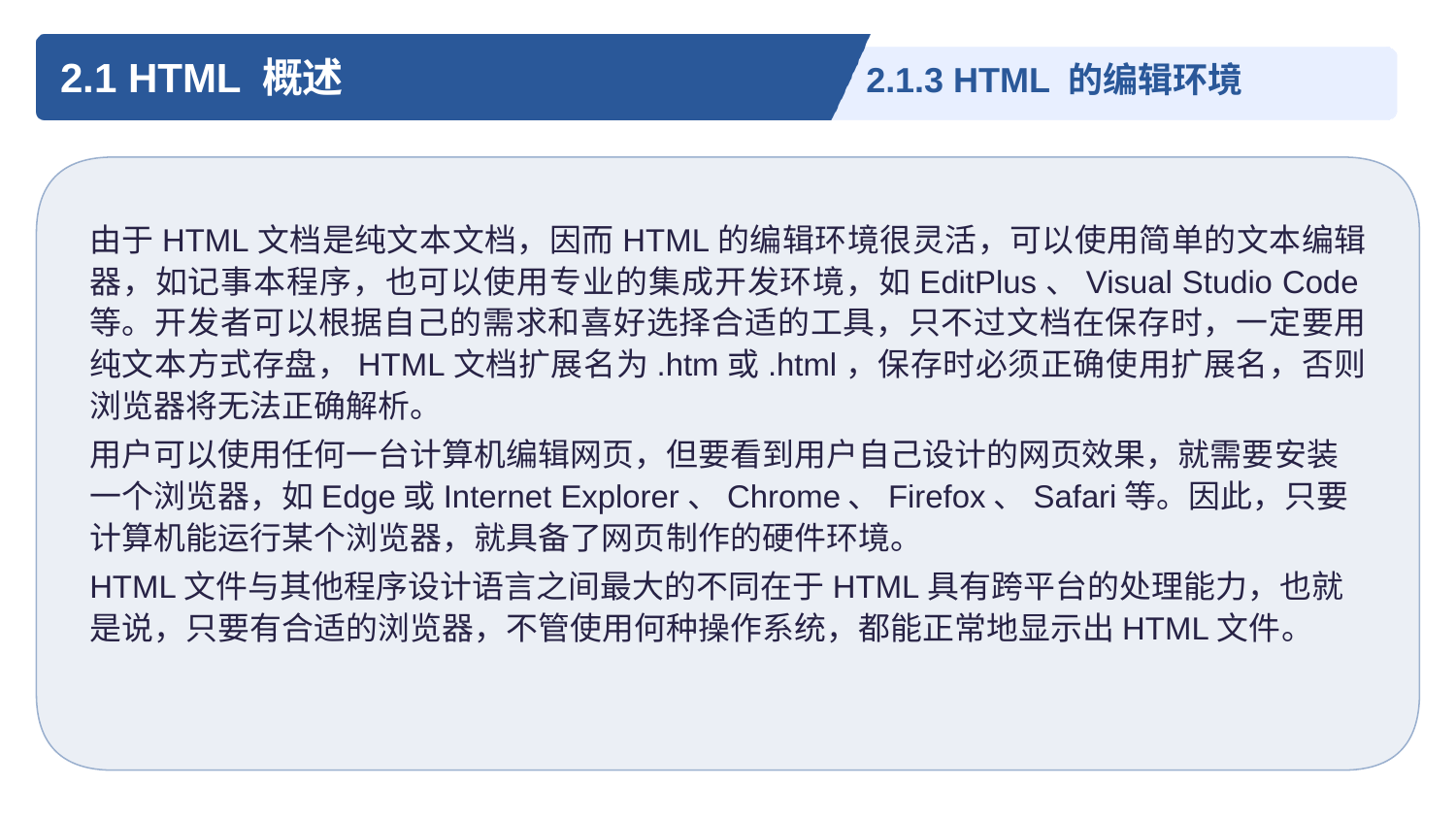

2.1 HTML 概述
2.1.3 HTML 的编辑环境

由于HTML文档是纯文本文档，因而HTML的编辑环境很灵活，可以使用简单的文本编辑器，如记事本程序，也可以使用专业的集成开发环境，如EditPlus、Visual Studio Code等。开发者可以根据自己的需求和喜好选择合适的工具，只不过文档在保存时，一定要用纯文本方式存盘，HTML文档扩展名为.htm或.html，保存时必须正确使用扩展名，否则浏览器将无法正确解析。
用户可以使用任何一台计算机编辑网页，但要看到用户自己设计的网页效果，就需要安装一个浏览器，如Edge或Internet Explorer、Chrome、Firefox、Safari等。因此，只要计算机能运行某个浏览器，就具备了网页制作的硬件环境。
HTML文件与其他程序设计语言之间最大的不同在于HTML具有跨平台的处理能力，也就是说，只要有合适的浏览器，不管使用何种操作系统，都能正常地显示出HTML文件。